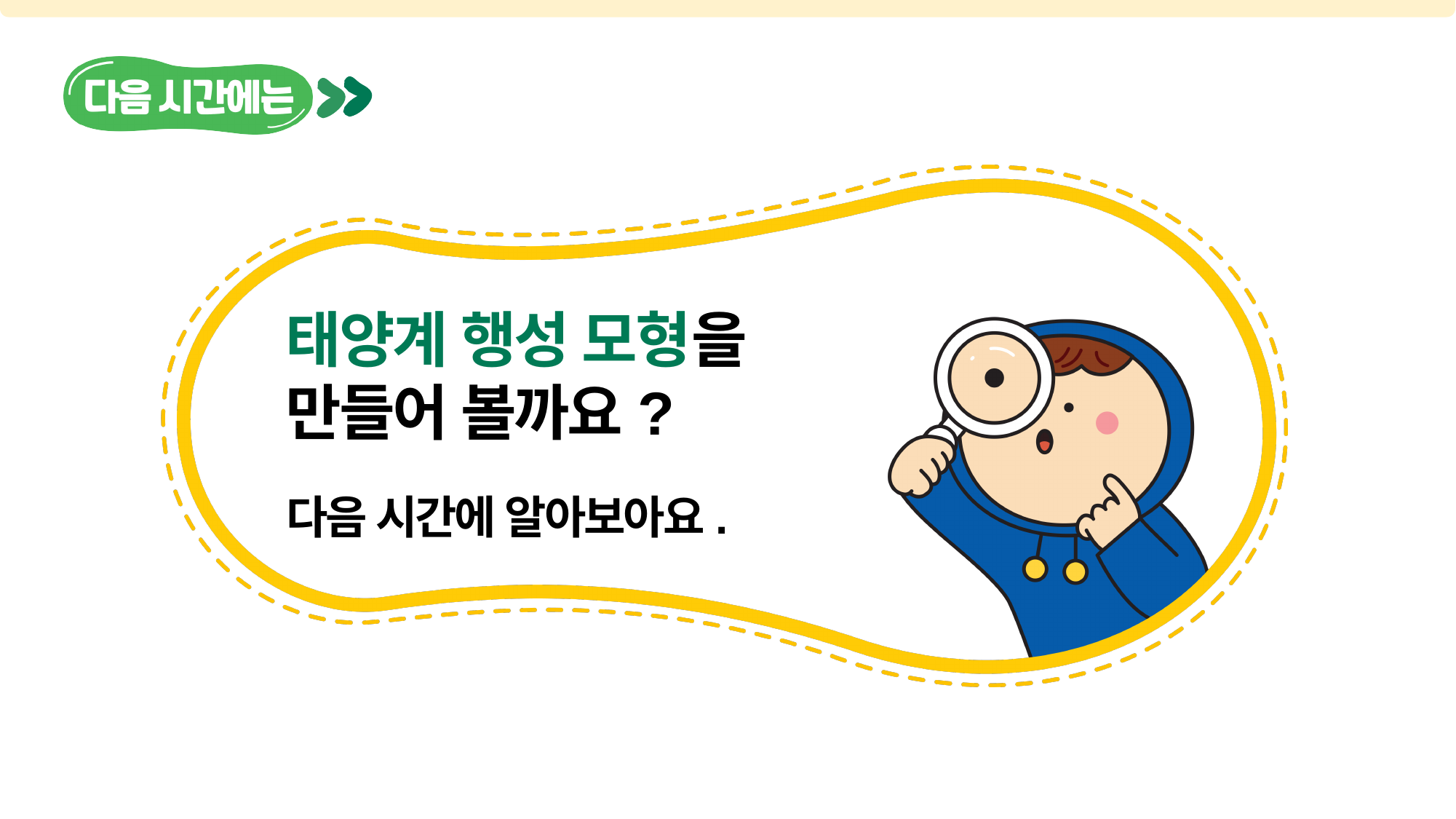

태양계 행성 모형을
만들어 볼까요?
다음 시간에 알아보아요.